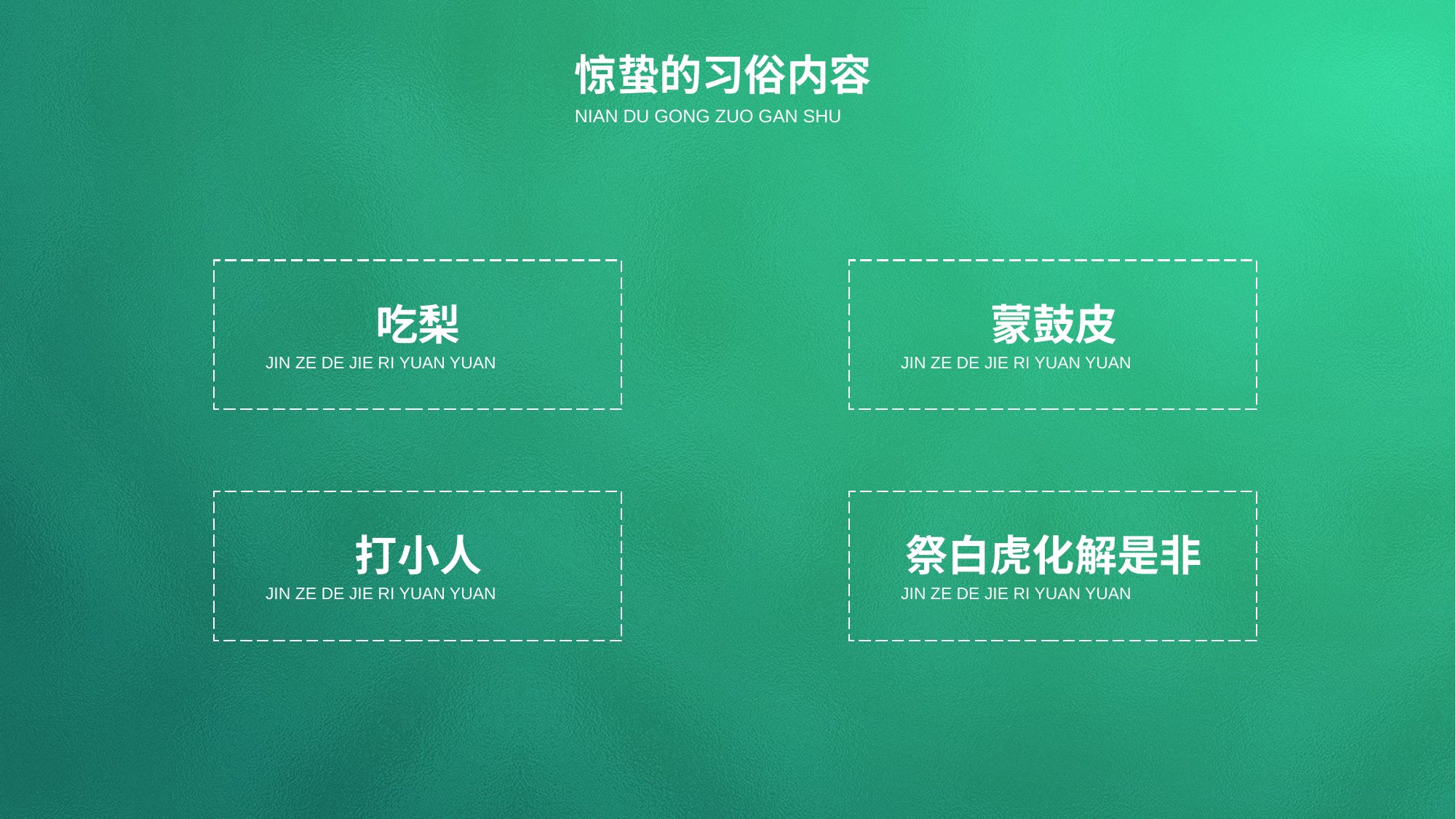

节日PPT模板 http://www.1ppt.com/jieri/
惊蛰的习俗内容
NIAN DU GONG ZUO GAN SHU

吃梨
JIN ZE DE JIE RI YUAN YUAN

蒙鼓皮
JIN ZE DE JIE RI YUAN YUAN

打小人
JIN ZE DE JIE RI YUAN YUAN

祭白虎化解是非
JIN ZE DE JIE RI YUAN YUAN